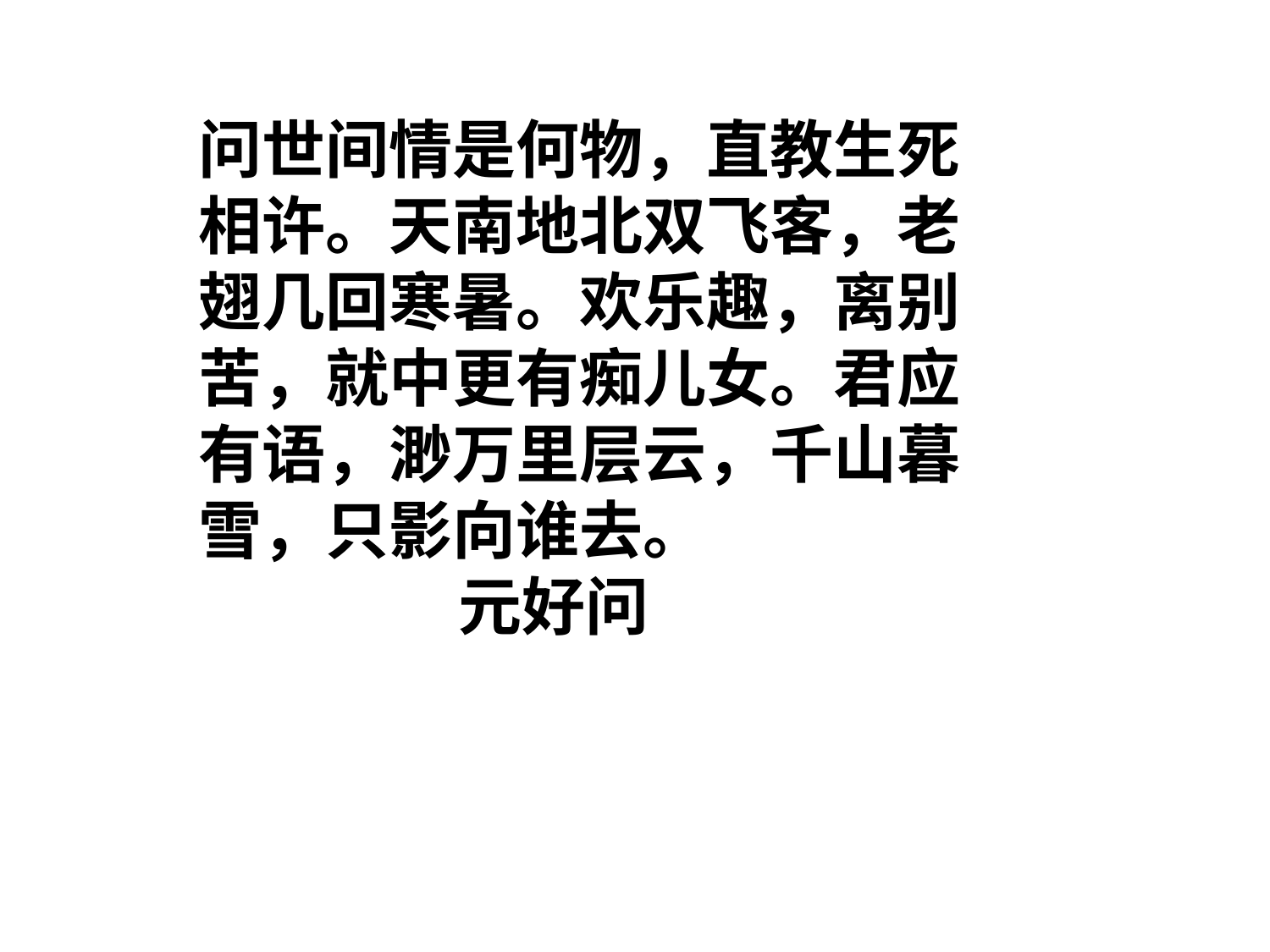

问世间情是何物，直教生死相许。天南地北双飞客，老翅几回寒暑。欢乐趣，离别苦，就中更有痴儿女。君应有语，渺万里层云，千山暮雪，只影向谁去。
                 元好问